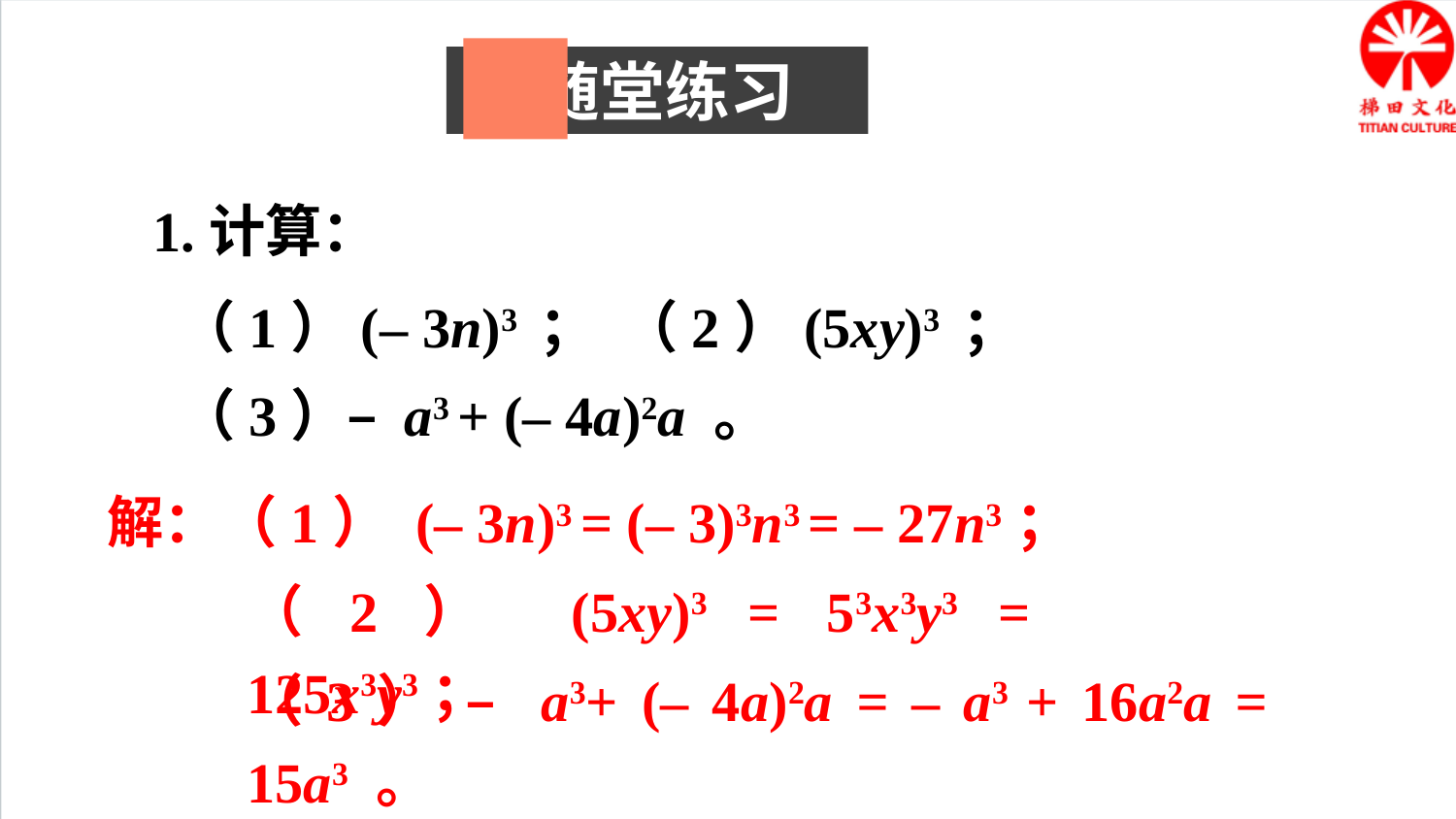

随堂练习
1.计算：
（1）(– 3n)3 ；  （2）(5xy)3 ；
（3）– a3 + (– 4a)2a 。
解：（1） (– 3n)3 = (– 3)3n3 = – 27n3；
（2） (5xy)3 = 53x3y3 = 125x3y3；
（3） – a3+ (– 4a)2a = – a3 + 16a2a = 15a3 。